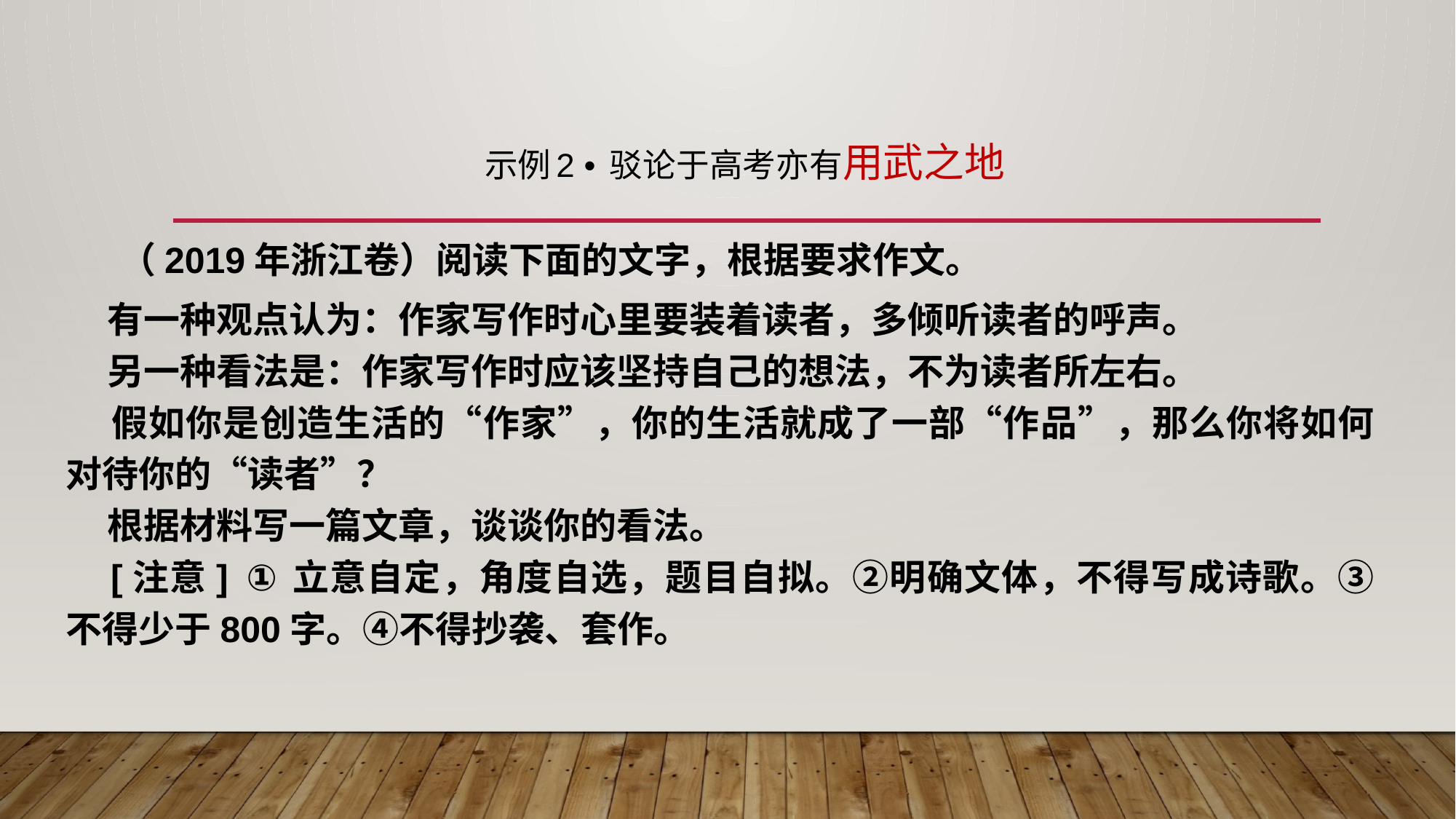

示例2 • 驳论于高考亦有用武之地
  （2019年浙江卷）阅读下面的文字，根据要求作文。
    有一种观点认为：作家写作时心里要装着读者，多倾听读者的呼声。
    另一种看法是：作家写作时应该坚持自己的想法，不为读者所左右。
    假如你是创造生活的“作家”，你的生活就成了一部“作品”，那么你将如何对待你的“读者”？
    根据材料写一篇文章，谈谈你的看法。
    [注意] ①立意自定，角度自选，题目自拟。②明确文体，不得写成诗歌。③不得少于800字。④不得抄袭、套作。